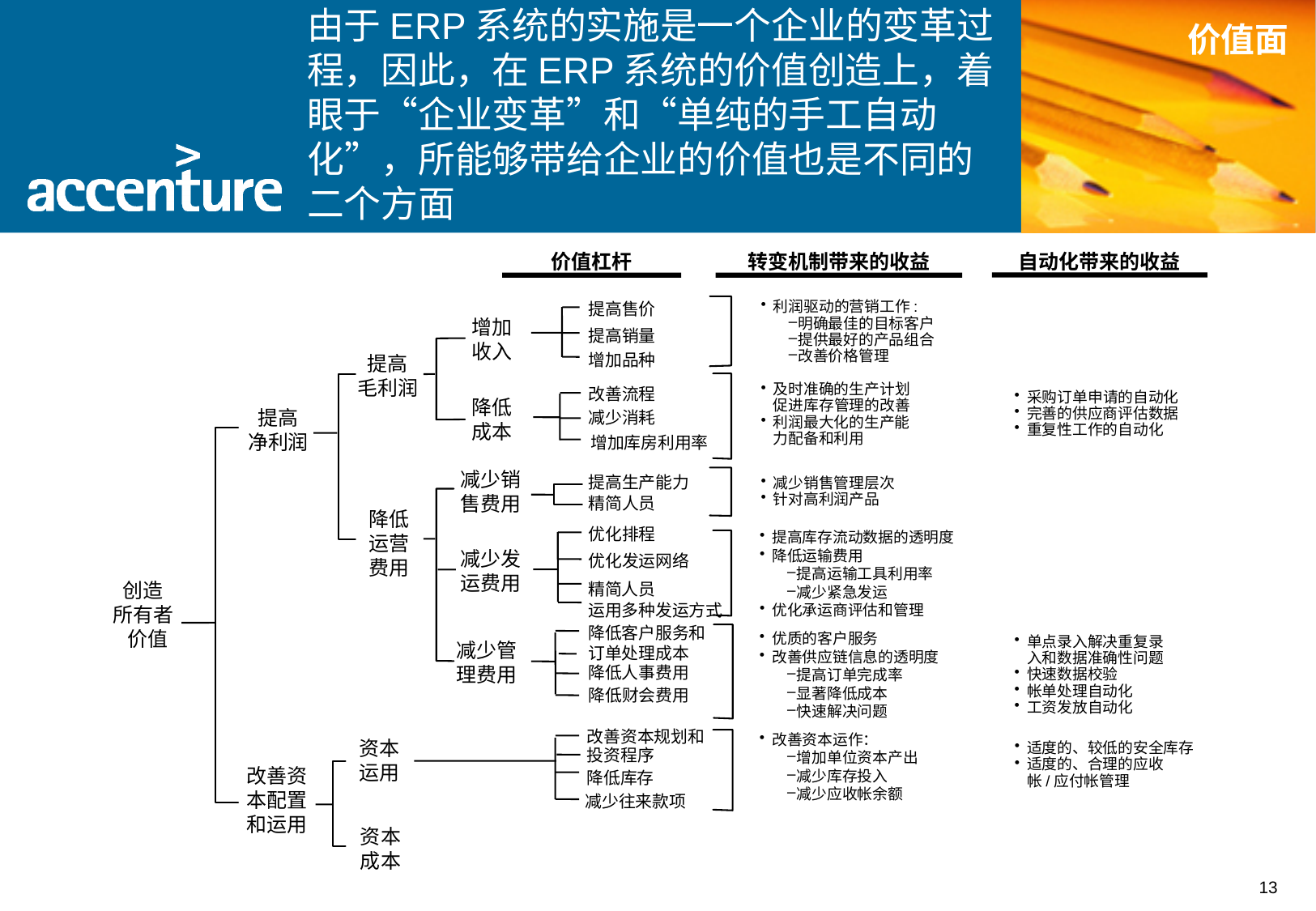

由于ERP系统的实施是一个企业的变革过程，因此，在ERP系统的价值创造上，着眼于“企业变革”和“单纯的手工自动化”，所能够带给企业的价值也是不同的二个方面
价值面
转变机制带来的收益

自动化带来的收益

价值杠杆

提高售价
利润驱动的营销工作:
明确最佳的目标客户
提供最好的产品组合
改善价格管理

增加收入
提高销量

增加品种
提高
毛利润

及时准确的生产计划促进库存管理的改善
利润最大化的生产能力配备和利用
改善流程
采购订单申请的自动化
完善的供应商评估数据
重复性工作的自动化
降低成本

提高
净利润
减少消耗

增加库房利用率
减少销售费用
提高生产能力

减少销售管理层次
针对高利润产品

精简人员

降低
运营费用
优化排程
提高库存流动数据的透明度
降低运输费用
提高运输工具利用率
减少紧急发运
优化承运商评估和管理

减少发运费用
优化发运网络
创造
所有者
 价值
精简人员
运用多种发运方式
降低客户服务和订单处理成本
优质的客户服务
改善供应链信息的透明度
提高订单完成率
显著降低成本
快速解决问题

单点录入解决重复录入和数据准确性问题
快速数据校验
帐单处理自动化
工资发放自动化

减少管理费用

降低人事费用

降低财会费用

改善资本规划和投资程序
改善资本运作：
增加单位资本产出
减少库存投入
减少应收帐余额

资本
运用
适度的、较低的安全库存
适度的、合理的应收帐/应付帐管理

改善资本配置和运用

降低库存

减少往来款项

资本成本
13